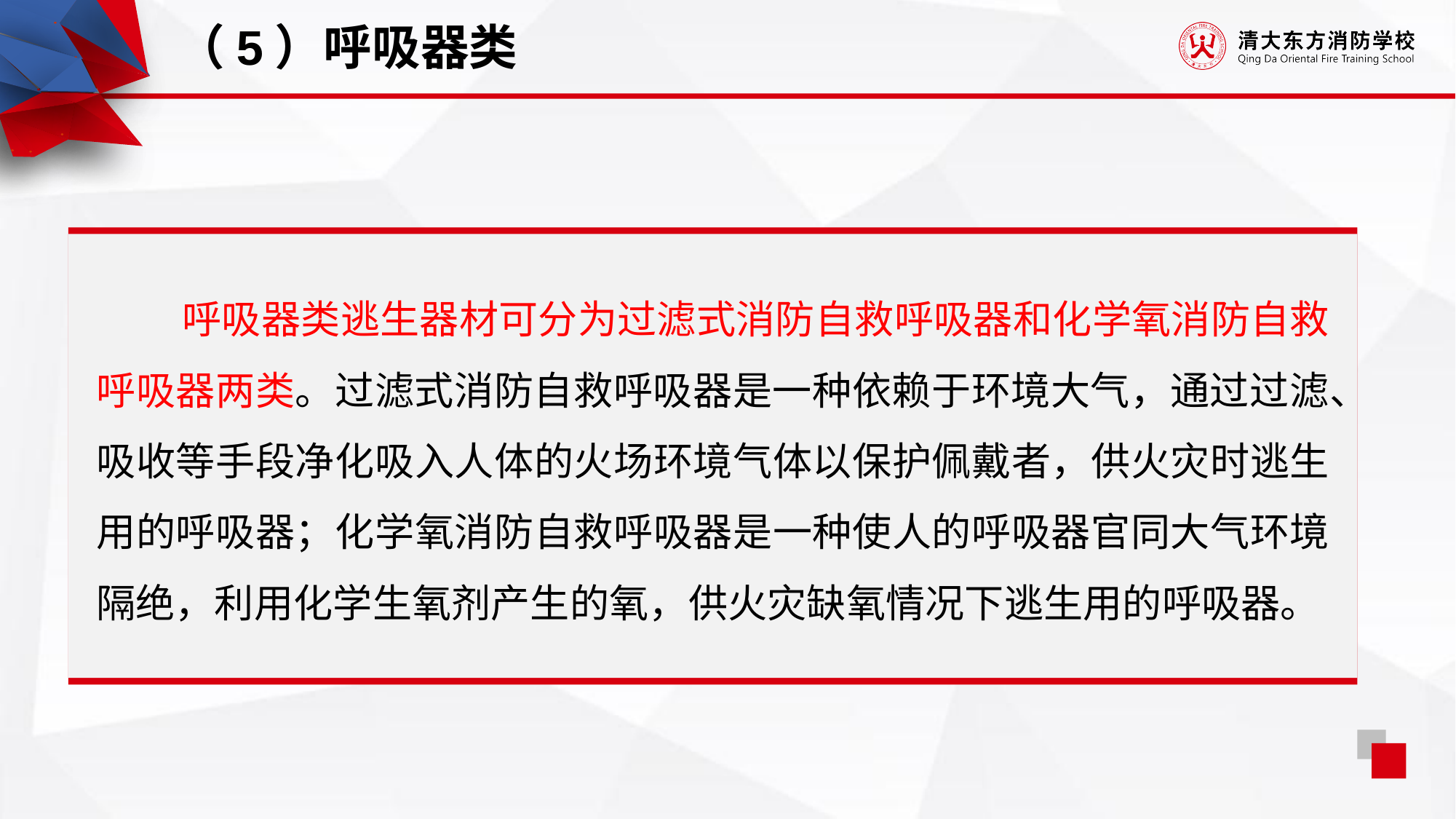

（5）呼吸器类

呼吸器类逃生器材可分为过滤式消防自救呼吸器和化学氧消防自救呼吸器两类。过滤式消防自救呼吸器是一种依赖于环境大气，通过过滤、吸收等手段净化吸入人体的火场环境气体以保护佩戴者，供火灾时逃生用的呼吸器；化学氧消防自救呼吸器是一种使人的呼吸器官同大气环境隔绝，利用化学生氧剂产生的氧，供火灾缺氧情况下逃生用的呼吸器。